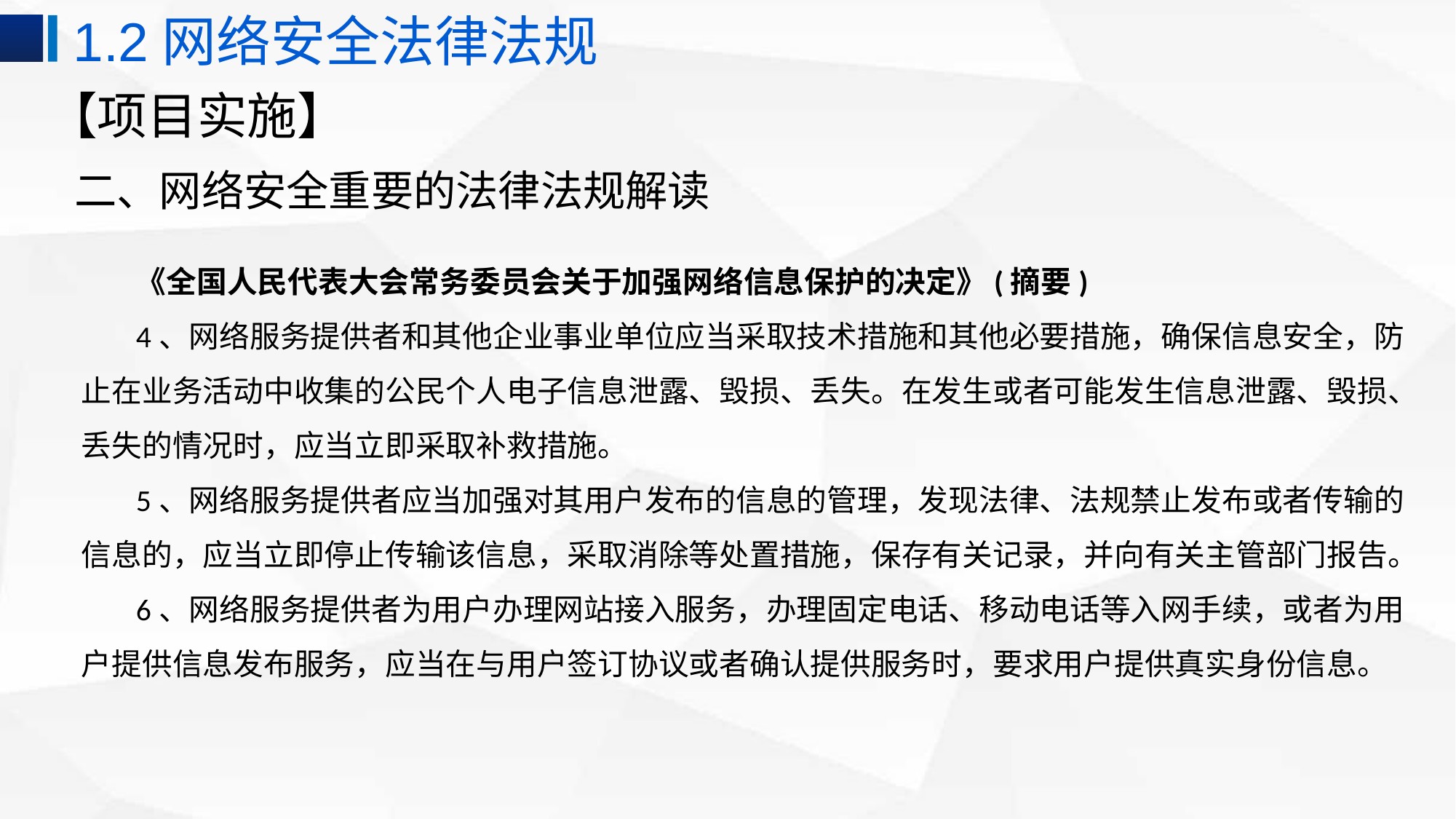

1.2网络安全法律法规

# 【项目实施】
二、网络安全重要的法律法规解读
《全国人民代表大会常务委员会关于加强网络信息保护的决定》(摘要)
4、网络服务提供者和其他企业事业单位应当采取技术措施和其他必要措施，确保信息安全，防止在业务活动中收集的公民个人电子信息泄露、毁损、丢失。在发生或者可能发生信息泄露、毁损、丢失的情况时，应当立即采取补救措施。
5、网络服务提供者应当加强对其用户发布的信息的管理，发现法律、法规禁止发布或者传输的信息的，应当立即停止传输该信息，采取消除等处置措施，保存有关记录，并向有关主管部门报告。
6、网络服务提供者为用户办理网站接入服务，办理固定电话、移动电话等入网手续，或者为用户提供信息发布服务，应当在与用户签订协议或者确认提供服务时，要求用户提供真实身份信息。